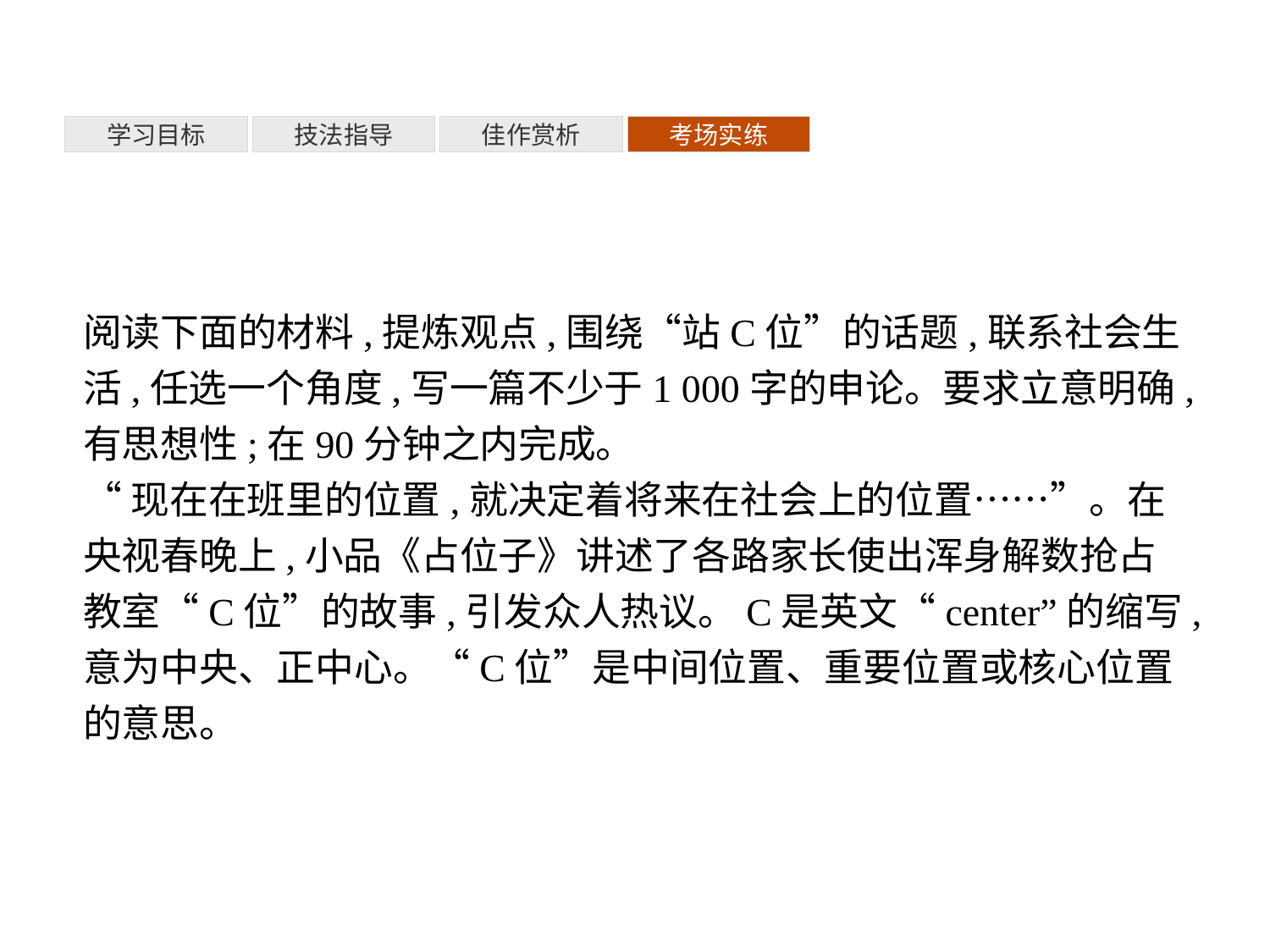

考场实练
学习目标
技法指导
佳作赏析
阅读下面的材料,提炼观点,围绕“站C位”的话题,联系社会生活,任选一个角度,写一篇不少于1 000字的申论。要求立意明确,有思想性;在90分钟之内完成。
“现在在班里的位置,就决定着将来在社会上的位置……”。在央视春晚上,小品《占位子》讲述了各路家长使出浑身解数抢占教室“C位”的故事,引发众人热议。C是英文“center”的缩写,意为中央、正中心。“C位”是中间位置、重要位置或核心位置的意思。